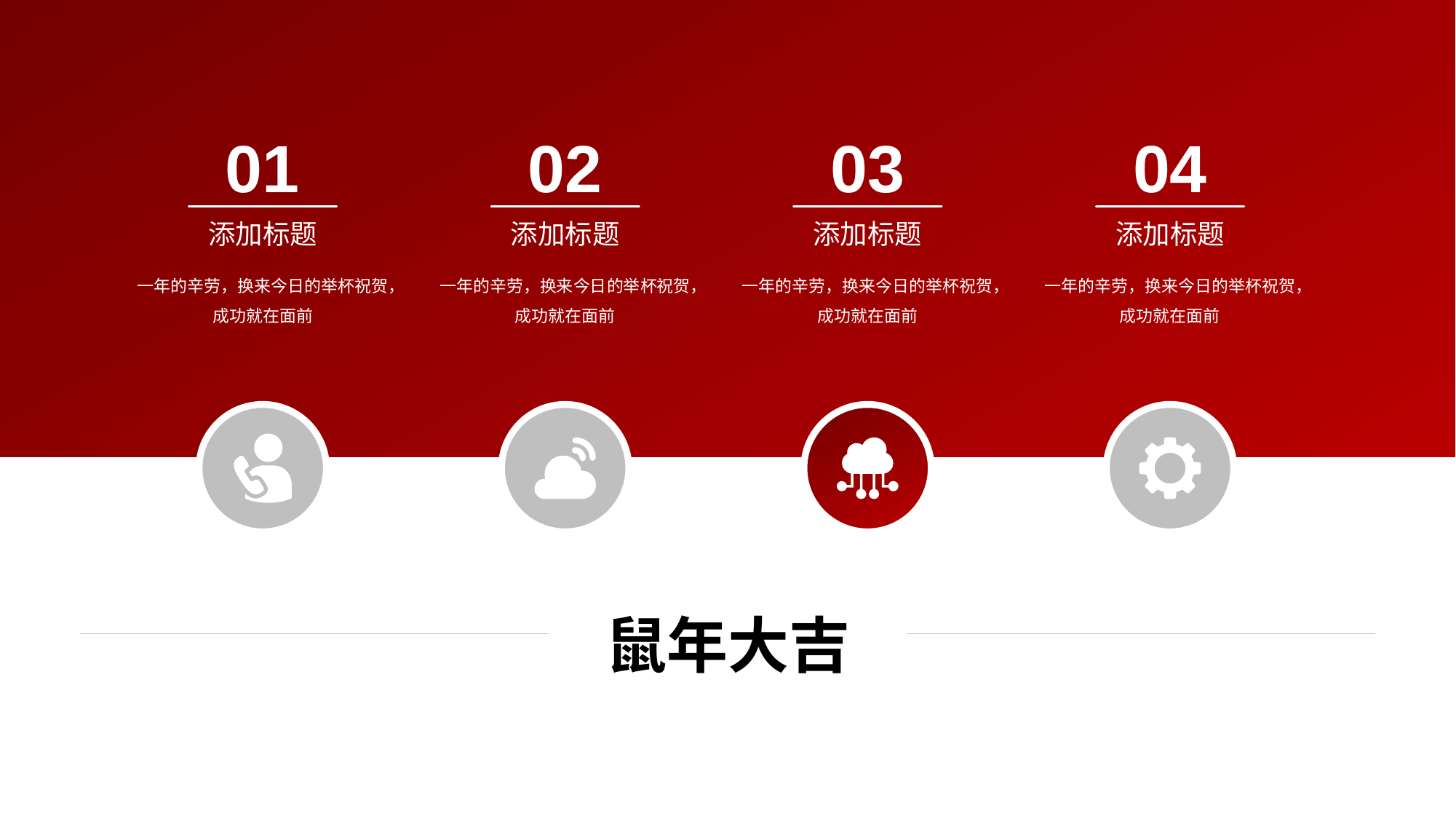

01
02
03
04
添加标题
一年的辛劳，换来今日的举杯祝贺，成功就在面前
添加标题
一年的辛劳，换来今日的举杯祝贺，成功就在面前
添加标题
一年的辛劳，换来今日的举杯祝贺，成功就在面前
添加标题
一年的辛劳，换来今日的举杯祝贺，成功就在面前

鼠年大吉